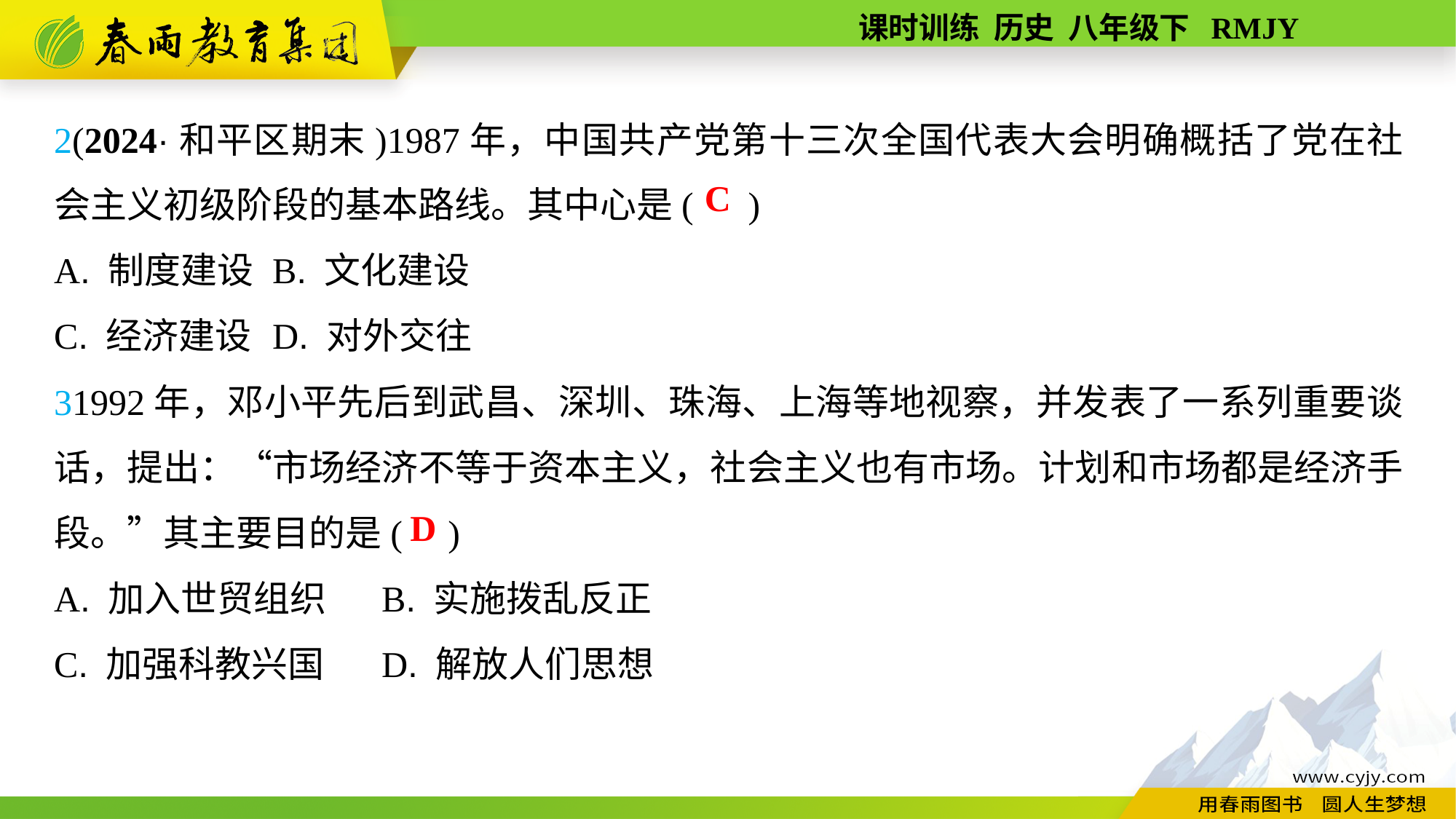

2(2024·和平区期末)1987年，中国共产党第十三次全国代表大会明确概括了党在社会主义初级阶段的基本路线。其中心是(      )
A. 制度建设	B. 文化建设
C. 经济建设	D. 对外交往
31992年，邓小平先后到武昌、深圳、珠海、上海等地视察，并发表了一系列重要谈话，提出：“市场经济不等于资本主义，社会主义也有市场。计划和市场都是经济手段。”其主要目的是(     )
A. 加入世贸组织	B. 实施拨乱反正
C. 加强科教兴国	D. 解放人们思想
C
D